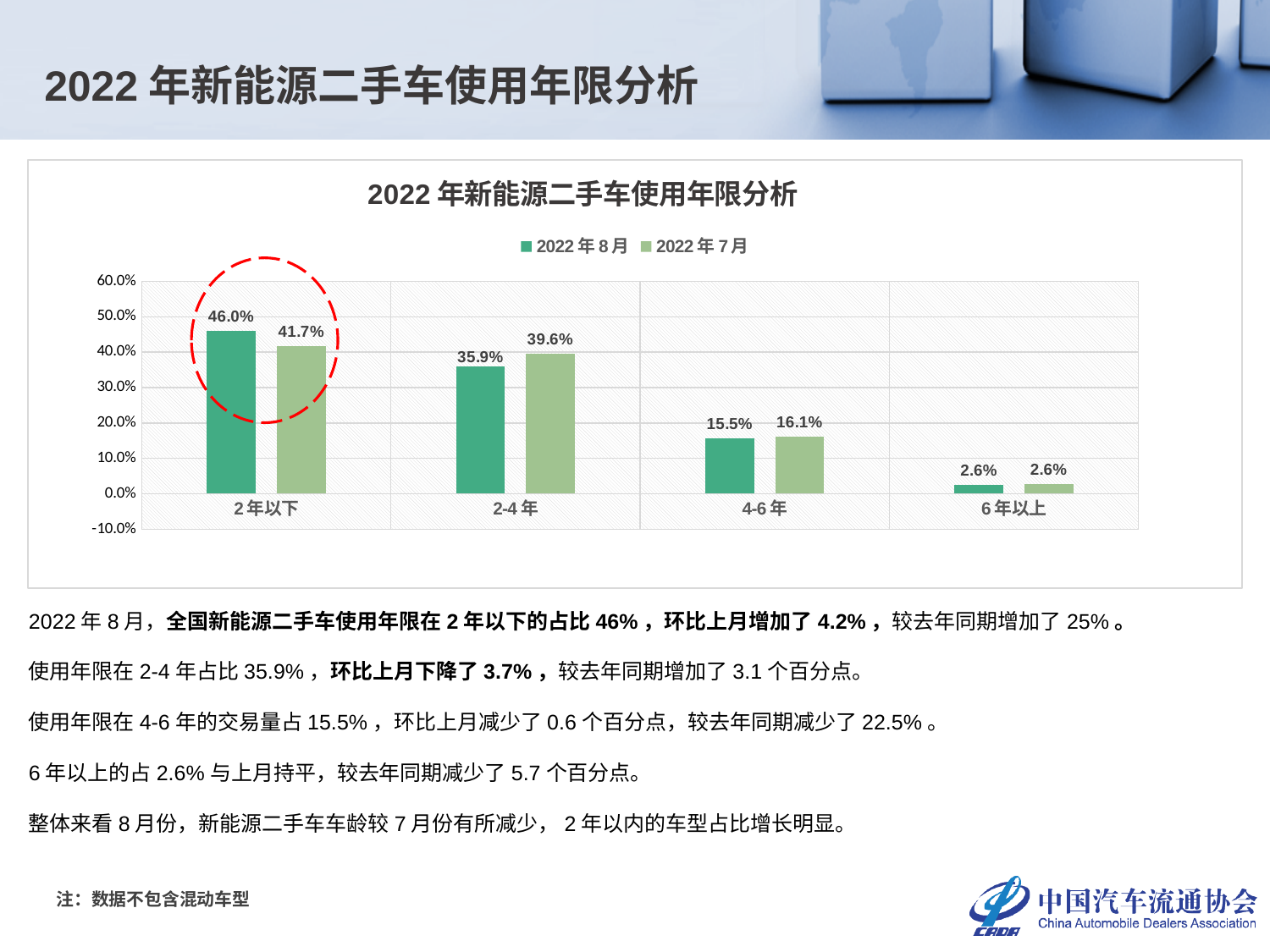

2022年新能源二手车使用年限分析

### Chart: 2022年新能源二手车使用年限分析

| Category | 2022年8月 | 2022年7月 |
|---|---|---|
| 2年以下 | 0.4595500239348971 | 0.41710007880220645 |
| 2-4年 | 0.35902345619913834 | 0.3955870764381403 |
| 4-6年 | 0.1553374820488272 | 0.16099290780141845 |
| 6年以上 | 0.026089037817137388 | 0.026319936958234827 |
2022年8月，全国新能源二手车使用年限在2年以下的占比46%，环比上月增加了4.2%，较去年同期增加了25%。
使用年限在2-4年占比35.9%，环比上月下降了3.7%，较去年同期增加了3.1个百分点。
使用年限在4-6年的交易量占15.5%，环比上月减少了0.6个百分点，较去年同期减少了22.5%。
6年以上的占2.6%与上月持平，较去年同期减少了5.7个百分点。
整体来看8月份，新能源二手车车龄较7月份有所减少，2年以内的车型占比增长明显。
注：数据不包含混动车型